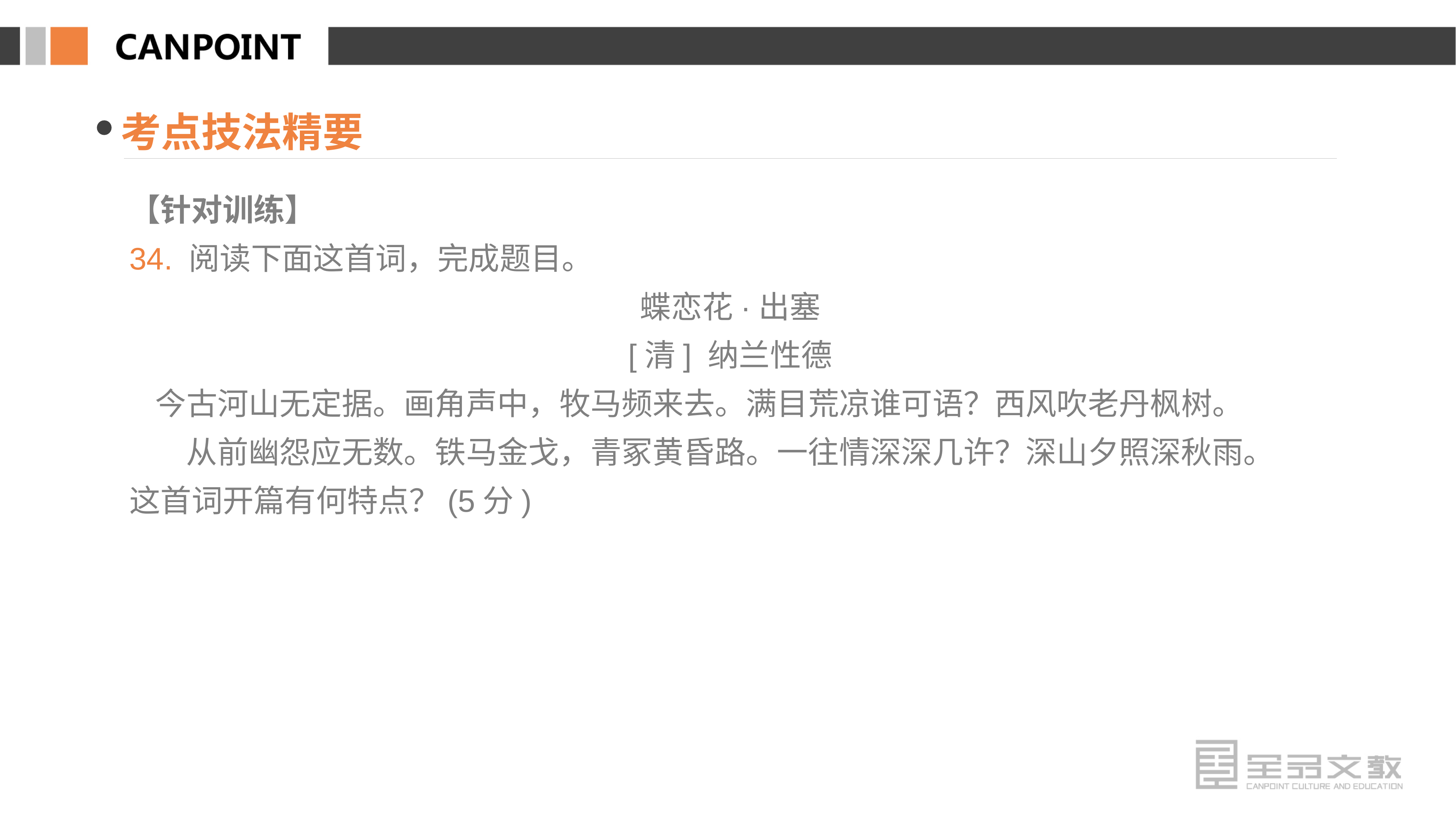

考点技法精要

【针对训练】
34. 阅读下面这首词，完成题目。
蝶恋花·出塞
[清] 纳兰性德
今古河山无定据。画角声中，牧马频来去。满目荒凉谁可语？西风吹老丹枫树。
从前幽怨应无数。铁马金戈，青冢黄昏路。一往情深深几许？深山夕照深秋雨。
这首词开篇有何特点？(5分)